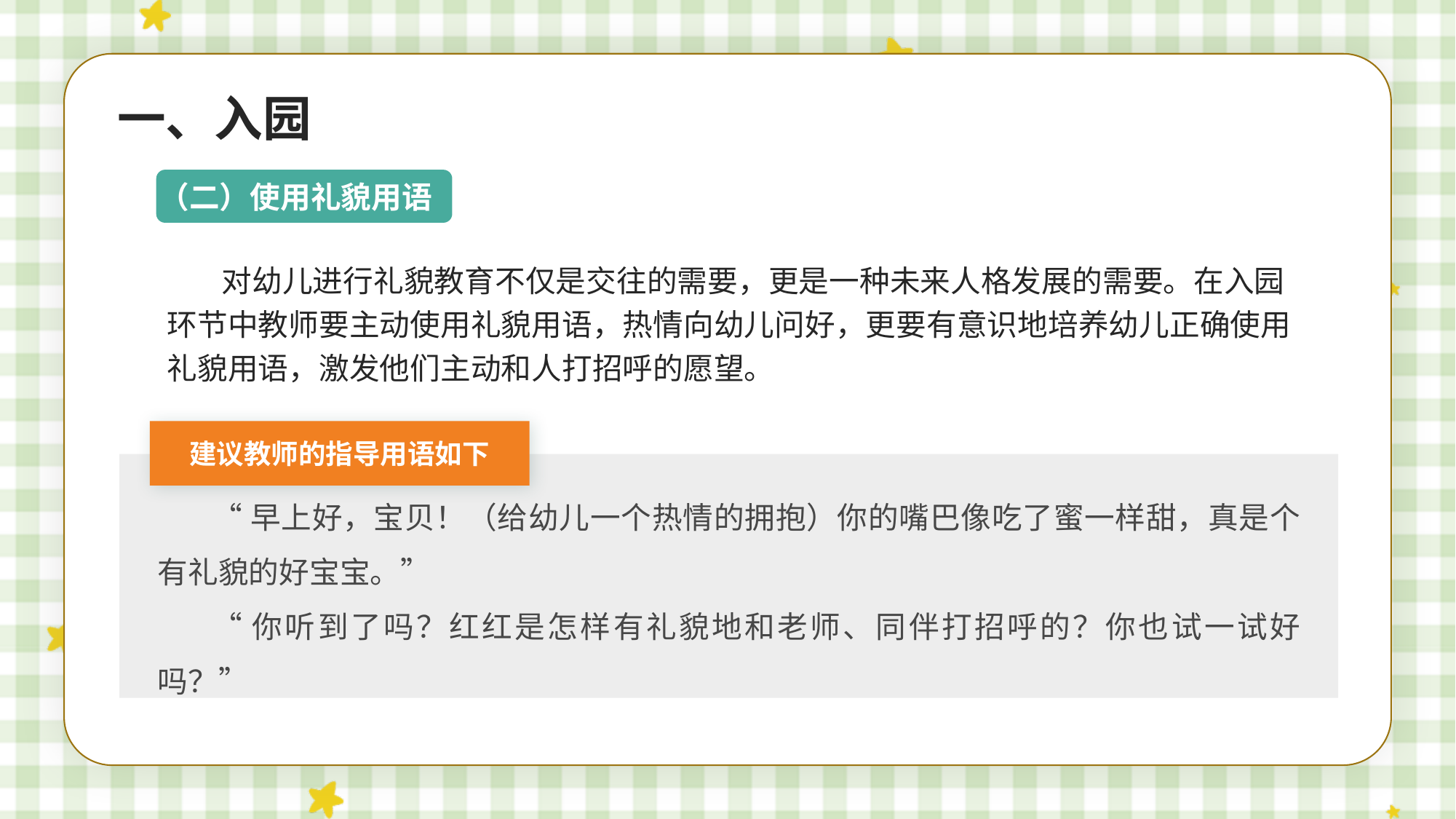

一、入园
（二）使用礼貌用语
对幼儿进行礼貌教育不仅是交往的需要，更是一种未来人格发展的需要。在入园环节中教师要主动使用礼貌用语，热情向幼儿问好，更要有意识地培养幼儿正确使用礼貌用语，激发他们主动和人打招呼的愿望。
建议教师的指导用语如下
“早上好，宝贝！（给幼儿一个热情的拥抱）你的嘴巴像吃了蜜一样甜，真是个有礼貌的好宝宝。”
“你听到了吗？红红是怎样有礼貌地和老师、同伴打招呼的？你也试一试好吗？”